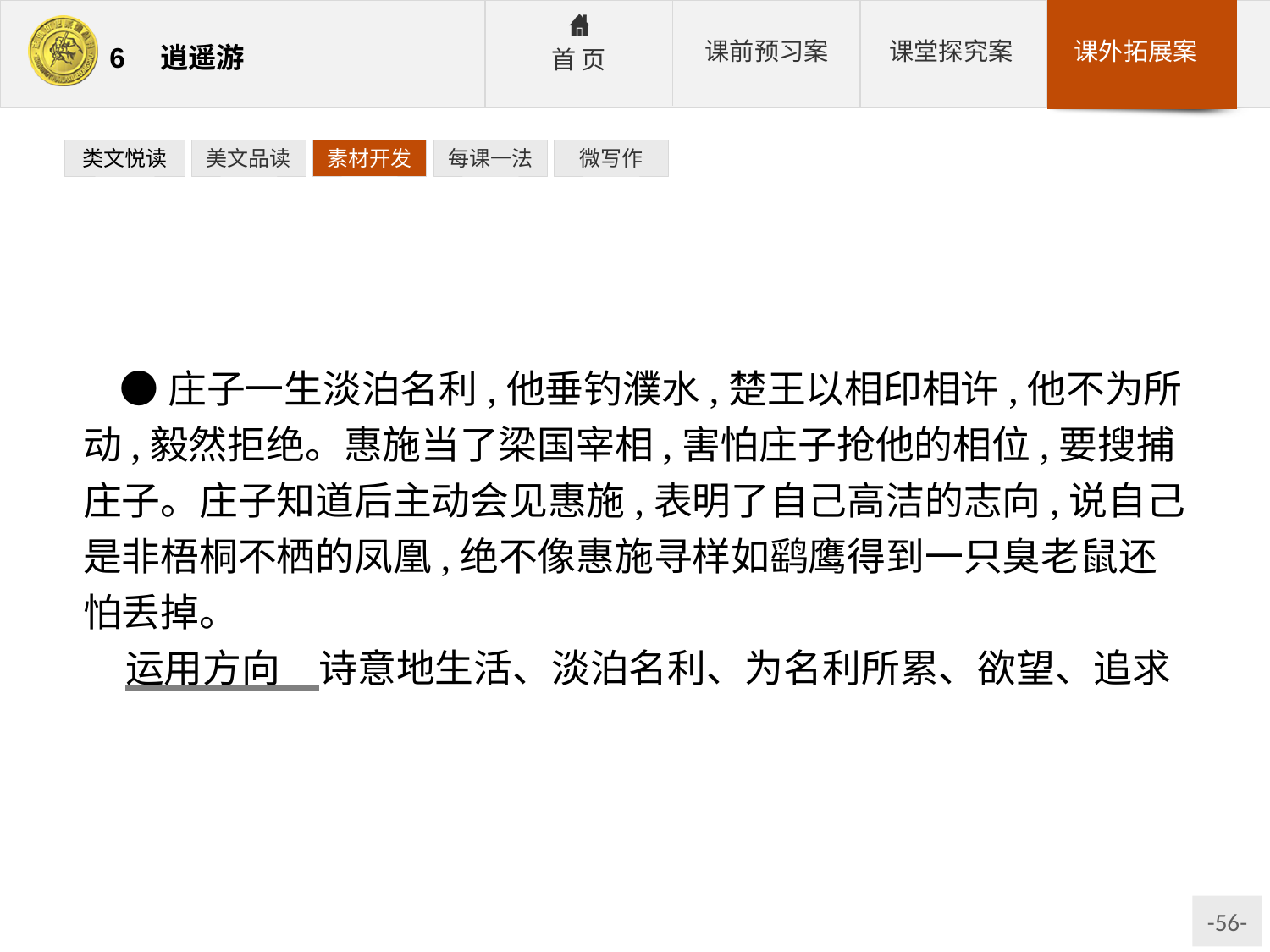

类文悦读
美文品读
素材开发
每课一法
微写作
●庄子一生淡泊名利,他垂钓濮水,楚王以相印相许,他不为所动,毅然拒绝。惠施当了梁国宰相,害怕庄子抢他的相位,要搜捕庄子。庄子知道后主动会见惠施,表明了自己高洁的志向,说自己是非梧桐不栖的凤凰,绝不像惠施寻样如鹞鹰得到一只臭老鼠还怕丢掉。
运用方向　诗意地生活、淡泊名利、为名利所累、欲望、追求